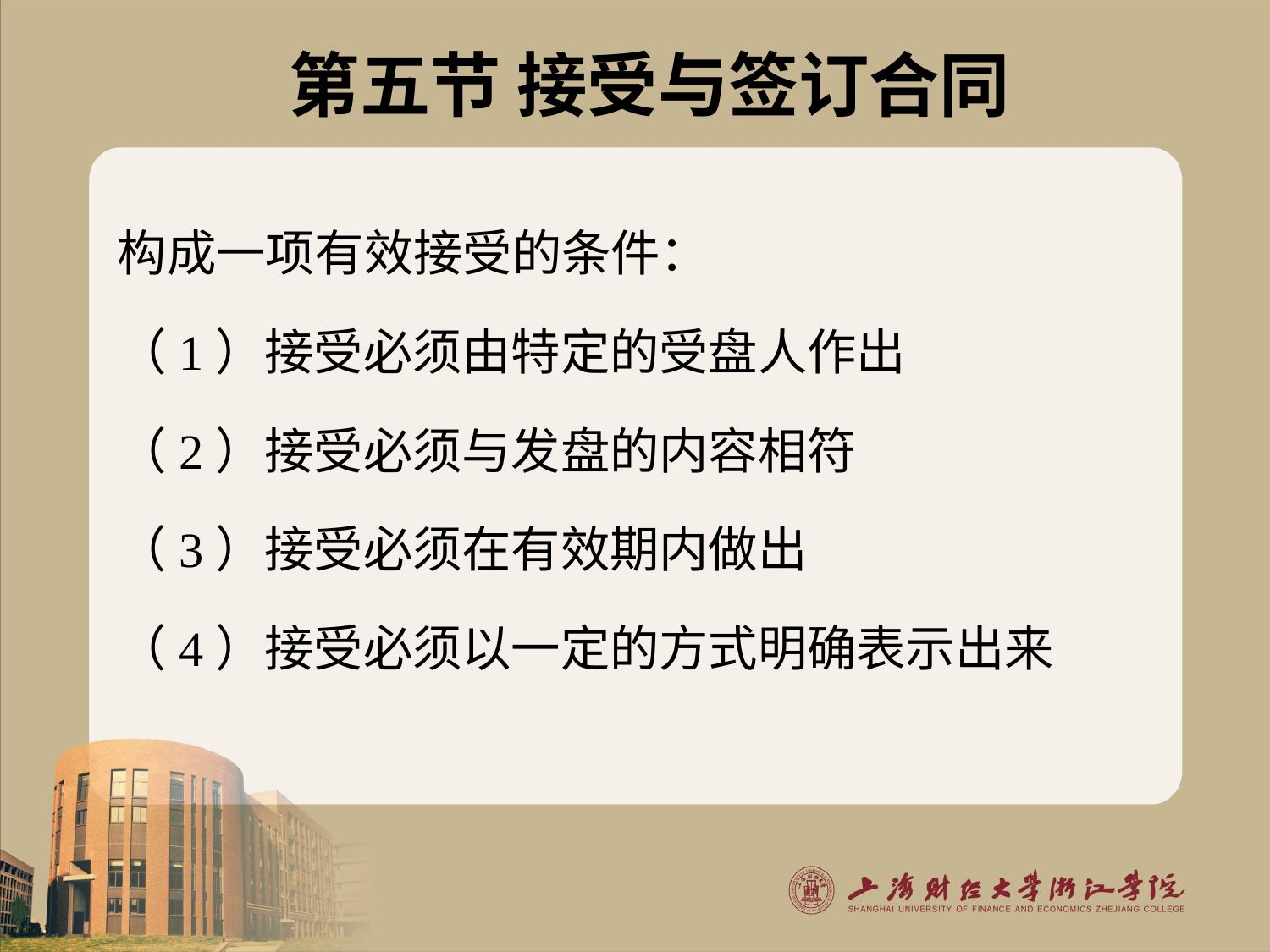

# 第五节 接受与签订合同
构成一项有效接受的条件：
（1）接受必须由特定的受盘人作出
（2）接受必须与发盘的内容相符
（3）接受必须在有效期内做出
（4）接受必须以一定的方式明确表示出来